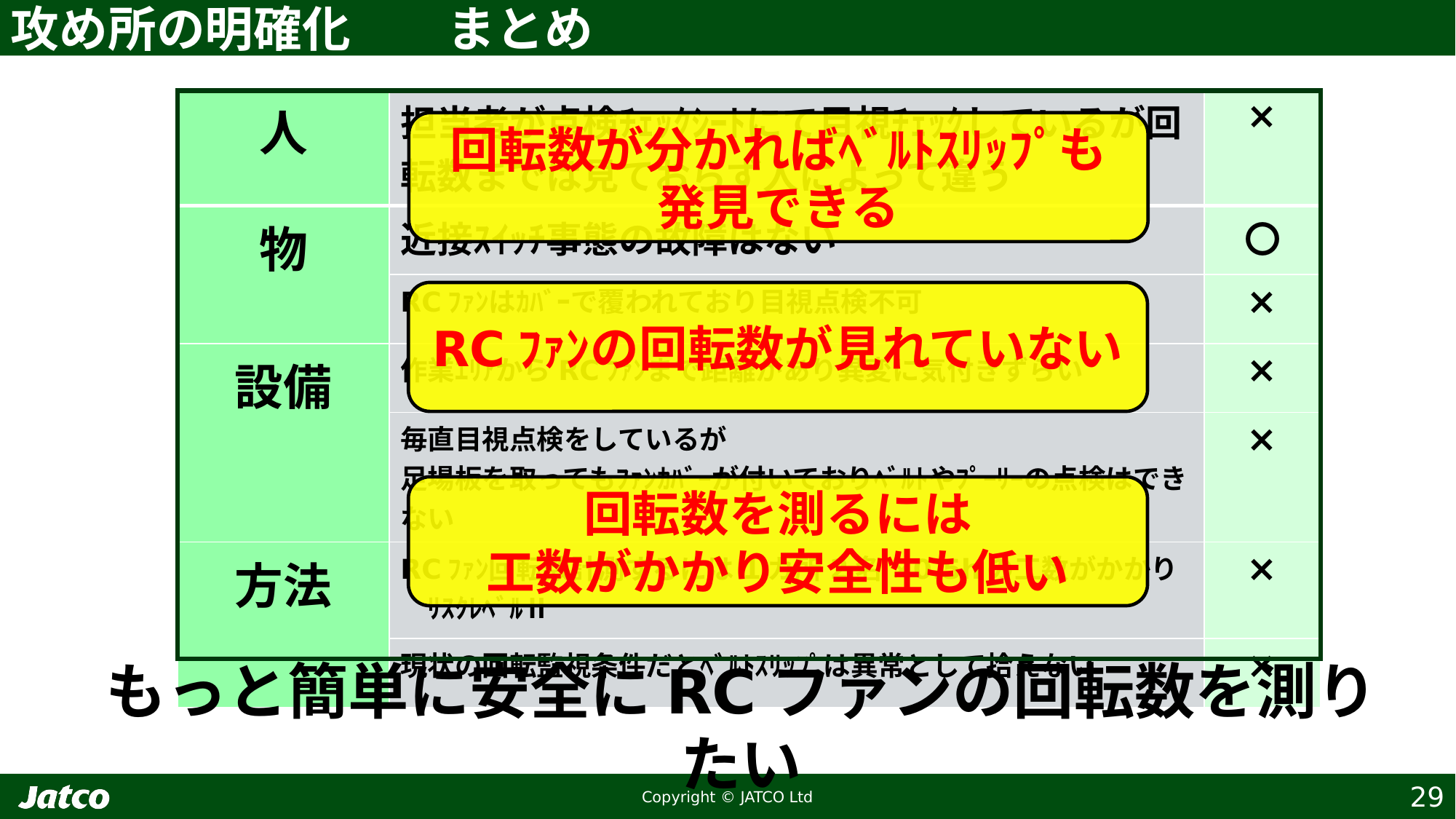

攻め所の明確化	まとめ
| 人 | 担当者が点検ﾁｪｯｸｼｰﾄにて目視ﾁｪｯｸしているが回転数までは見ておらず人によって違う | × |
| --- | --- | --- |
| 物 | 近接ｽｲｯﾁ事態の故障はない | 〇 |
|  | RCﾌｧﾝはｶﾊﾞｰで覆われており目視点検不可 | × |
| 設備 | 作業ｴﾘｱからRCﾌｧﾝまで距離があり異変に気付きずらい | × |
|  | 毎直目視点検をしているが 足場板を取ってもﾌｧﾝｶﾊﾞｰが付いておりﾍﾞﾙﾄやﾌﾟｰﾘｰの点検はできない | × |
| 方法 | RCﾌｧﾝ回転数計測するには1カ所2名×0.5hの工数がかかり　ﾘｽｸﾚﾍﾞﾙⅡ | × |
|  | 現状の回転監視条件だとﾍﾞﾙﾄｽﾘｯﾌﾟは異常として拾えない | × |

回転数が分かればﾍﾞﾙﾄｽﾘｯﾌﾟも
発見できる
RCﾌｧﾝの回転数が見れていない
回転数を測るには
工数がかかり安全性も低い
もっと簡単に安全にRCファンの回転数を測りたい
29